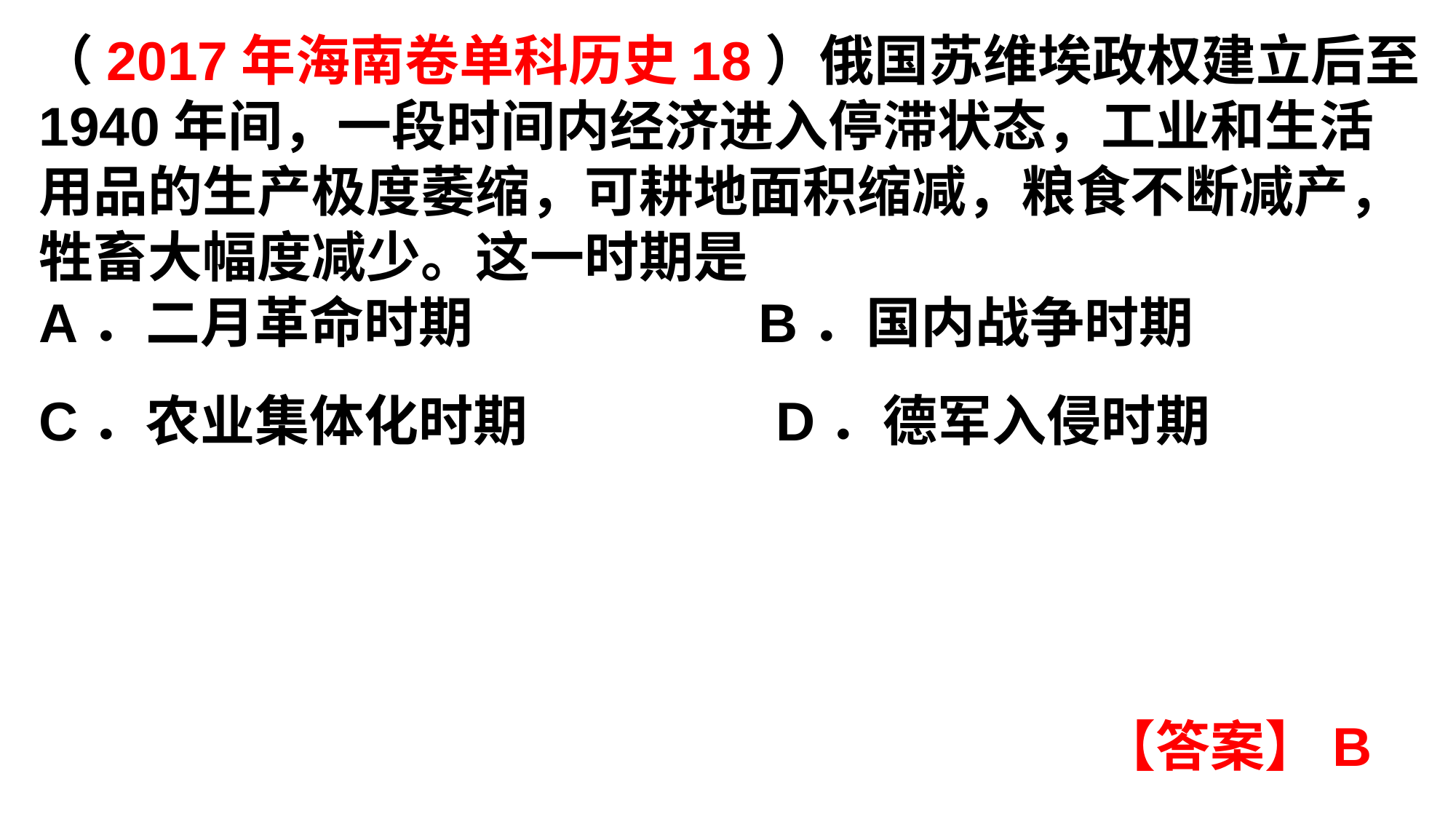

（2017年海南卷单科历史18）俄国苏维埃政权建立后至1940年间，一段时间内经济进入停滞状态，工业和生活用品的生产极度萎缩，可耕地面积缩减，粮食不断减产，牲畜大幅度减少。这一时期是  A．二月革命时期                      B．国内战争时期C．农业集体化时期                   D．德军入侵时期

【答案】B